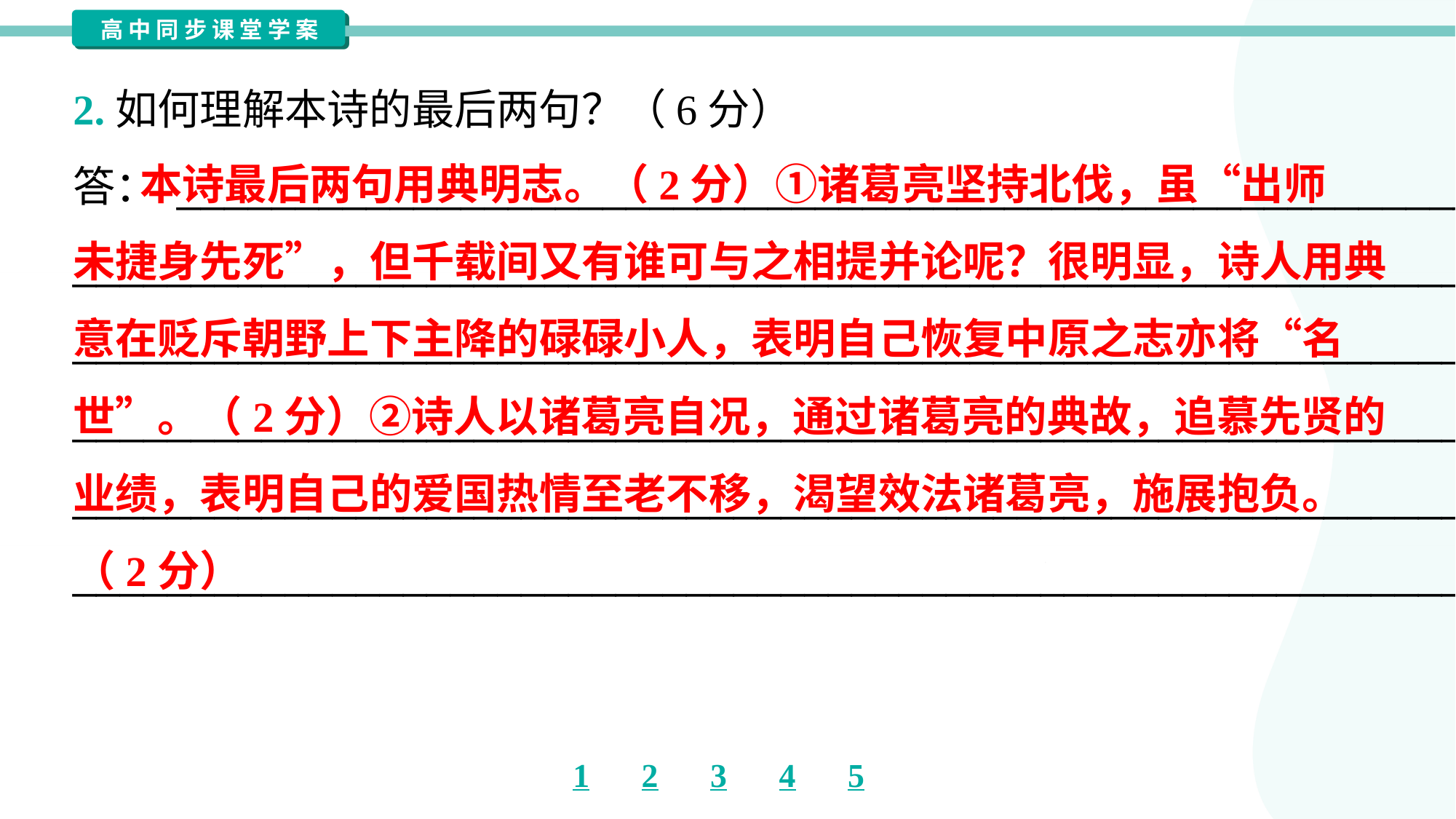

2.如何理解本诗的最后两句？（6分）
答： ________________________________________________________
_____________________________________________________________
_____________________________________________________________
_____________________________________________________________
_____________________________________________________________
_____________________________________________________________
      本诗最后两句用典明志。（2分）①诸葛亮坚持北伐，虽“出师
未捷身先死”，但千载间又有谁可与之相提并论呢？很明显，诗人用典
意在贬斥朝野上下主降的碌碌小人，表明自己恢复中原之志亦将“名
世”。（2分）②诗人以诸葛亮自况，通过诸葛亮的典故，追慕先贤的
业绩，表明自己的爱国热情至老不移，渴望效法诸葛亮，施展抱负。
（2分）